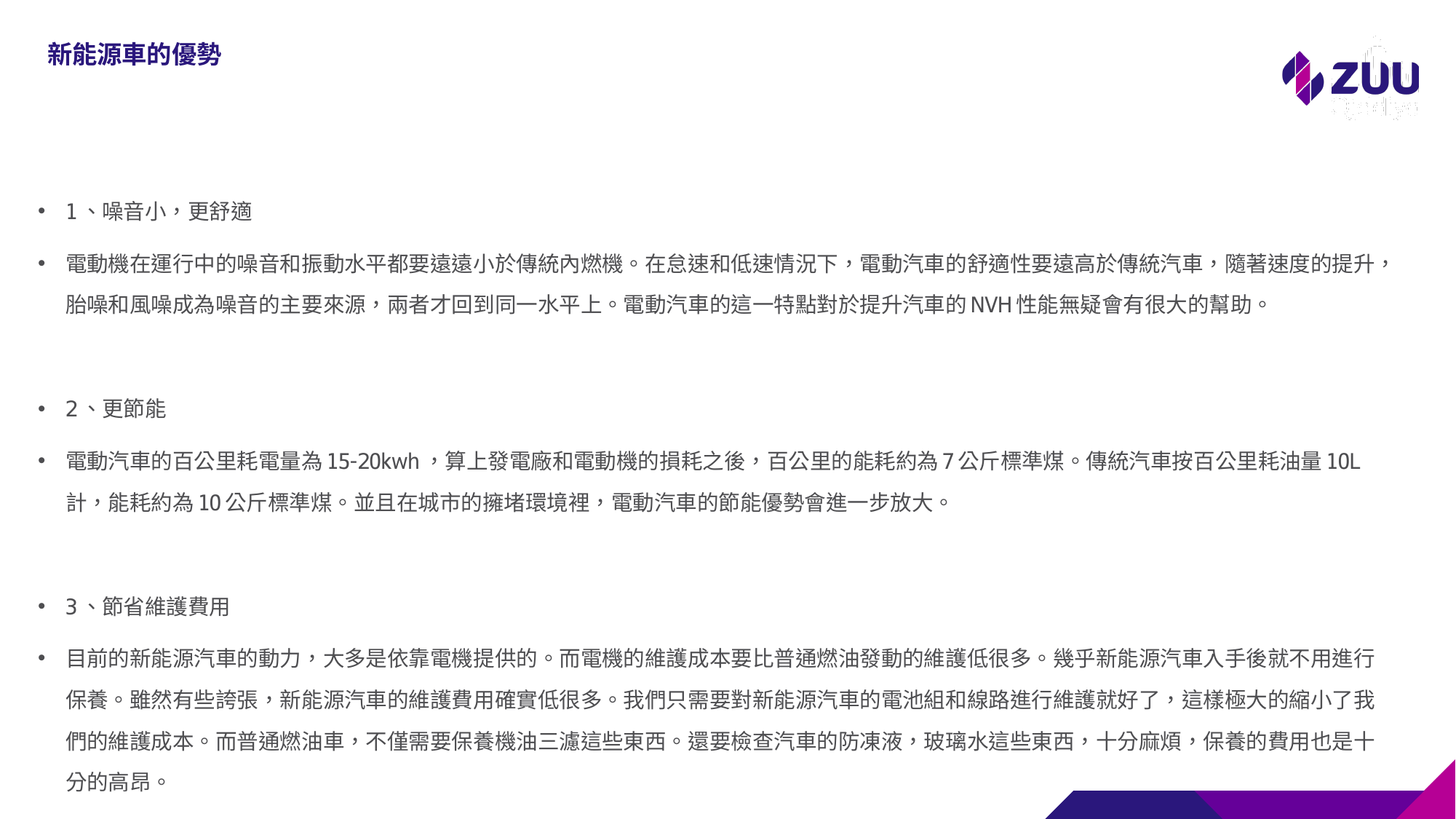

# 新能源車的優勢

1、噪音小，更舒適
電動機在運行中的噪音和振動水平都要遠遠小於傳統內燃機。在怠速和低速情況下，電動汽車的舒適性要遠高於傳統汽車，隨著速度的提升，胎噪和風噪成為噪音的主要來源，兩者才回到同一水平上。電動汽車的這一特點對於提升汽車的NVH性能無疑會有很大的幫助。

2、更節能
電動汽車的百公里耗電量為15-20kwh，算上發電廠和電動機的損耗之後，百公里的能耗約為7公斤標準煤。傳統汽車按百公里耗油量10L計，能耗約為10公斤標準煤。並且在城市的擁堵環境裡，電動汽車的節能優勢會進一步放大。

3、節省維護費用
目前的新能源汽車的動力，大多是依靠電機提供的。而電機的維護成本要比普通燃油發動的維護低很多。幾乎新能源汽車入手後就不用進行保養。雖然有些誇張，新能源汽車的維護費用確實低很多。我們只需要對新能源汽車的電池組和線路進行維護就好了，這樣極大的縮小了我們的維護成本。而普通燃油車，不僅需要保養機油三濾這些東西。還要檢查汽車的防凍液，玻璃水這些東西，十分麻煩，保養的費用也是十分的高昂。
4